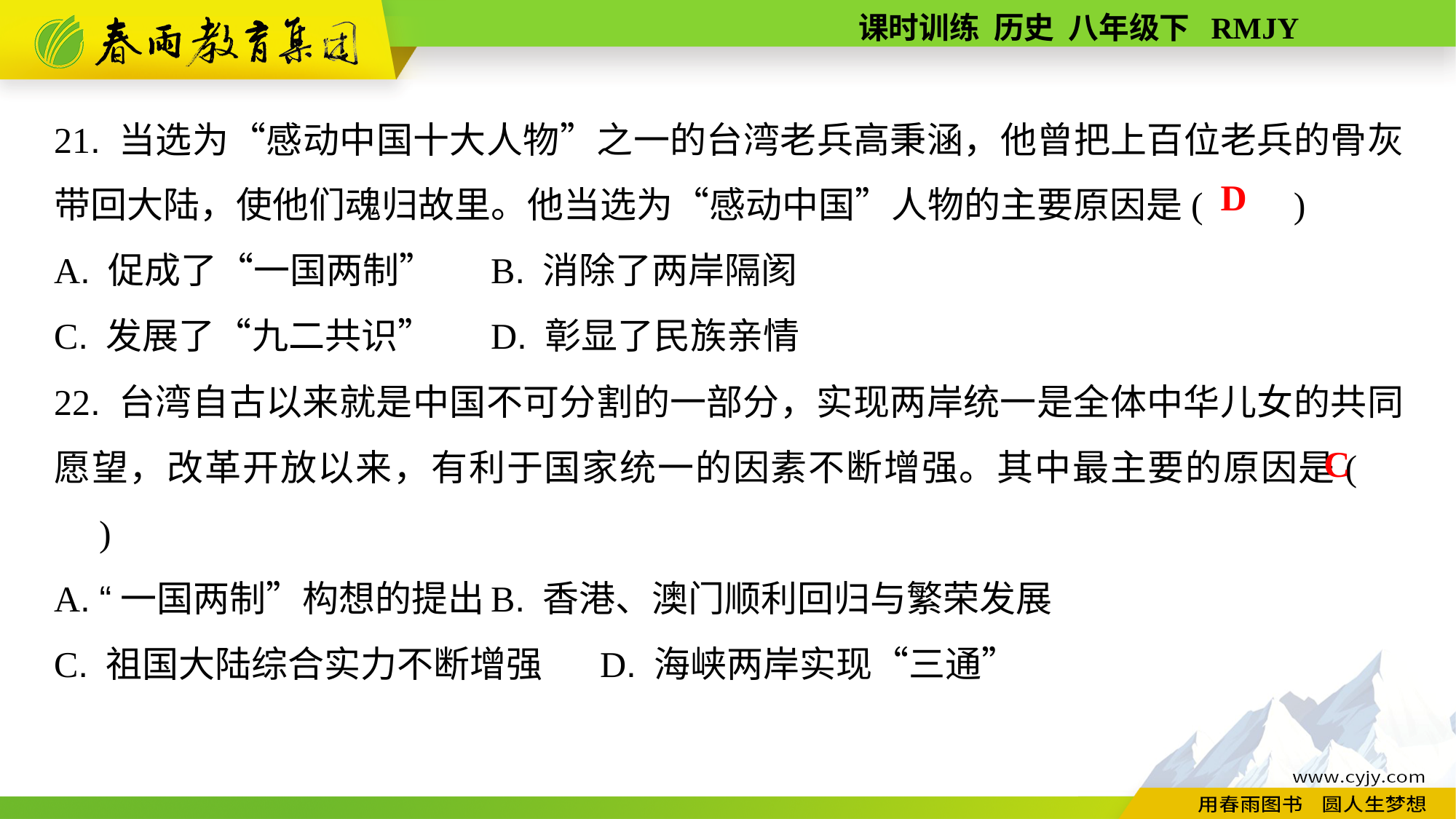

21. 当选为“感动中国十大人物”之一的台湾老兵高秉涵，他曾把上百位老兵的骨灰带回大陆，使他们魂归故里。他当选为“感动中国”人物的主要原因是(　　)
A. 促成了“一国两制”	B. 消除了两岸隔阂
C. 发展了“九二共识”	D. 彰显了民族亲情
22. 台湾自古以来就是中国不可分割的一部分，实现两岸统一是全体中华儿女的共同愿望，改革开放以来，有利于国家统一的因素不断增强。其中最主要的原因是(　　)
A. “一国两制”构想的提出	B. 香港、澳门顺利回归与繁荣发展
C. 祖国大陆综合实力不断增强	D. 海峡两岸实现“三通”
D
C